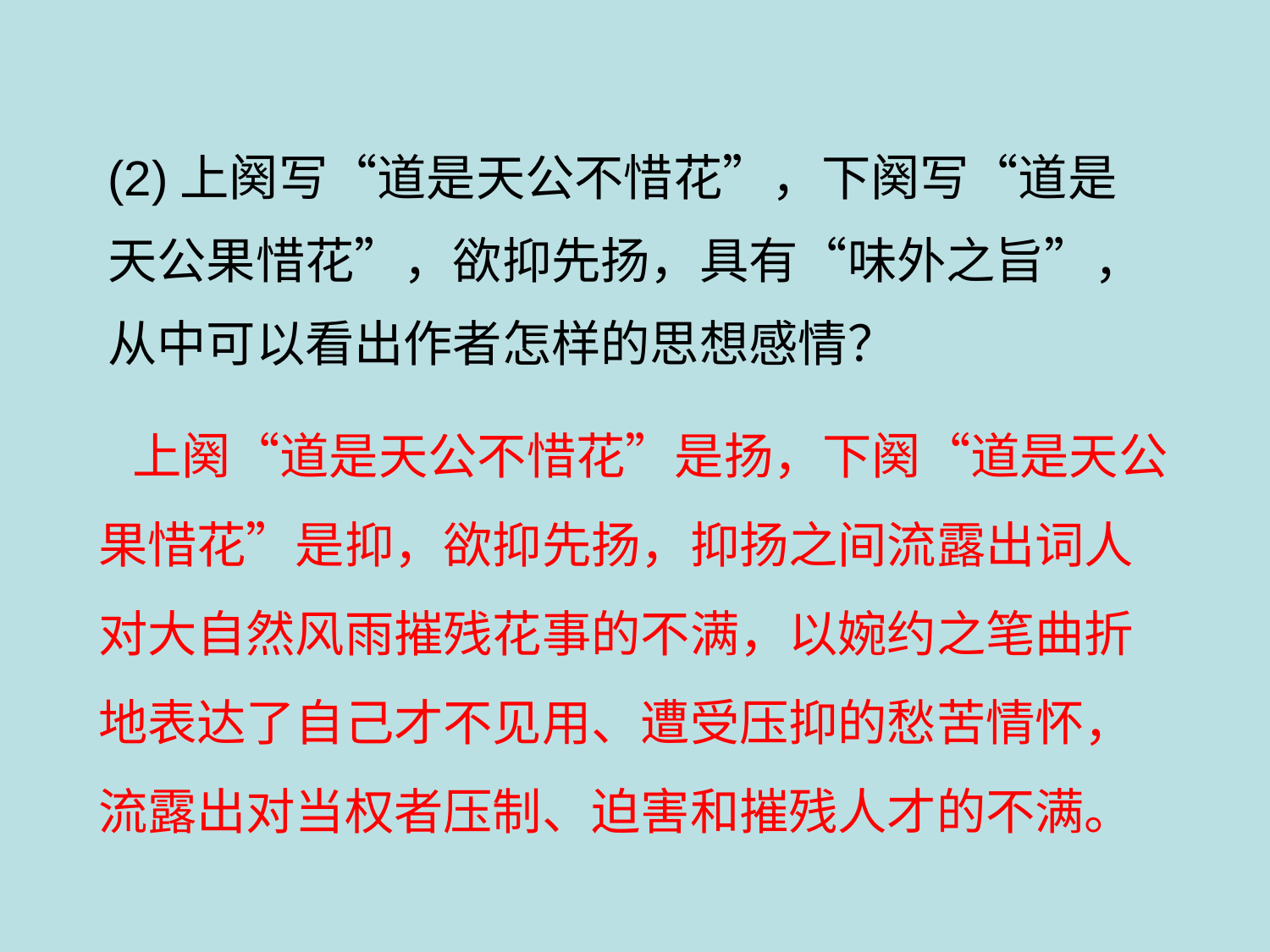

(2)上阕写“道是天公不惜花”，下阕写“道是天公果惜花”，欲抑先扬，具有“味外之旨”，从中可以看出作者怎样的思想感情？
  上阕“道是天公不惜花”是扬，下阕“道是天公果惜花”是抑，欲抑先扬，抑扬之间流露出词人对大自然风雨摧残花事的不满，以婉约之笔曲折地表达了自己才不见用、遭受压抑的愁苦情怀，流露出对当权者压制、迫害和摧残人才的不满。